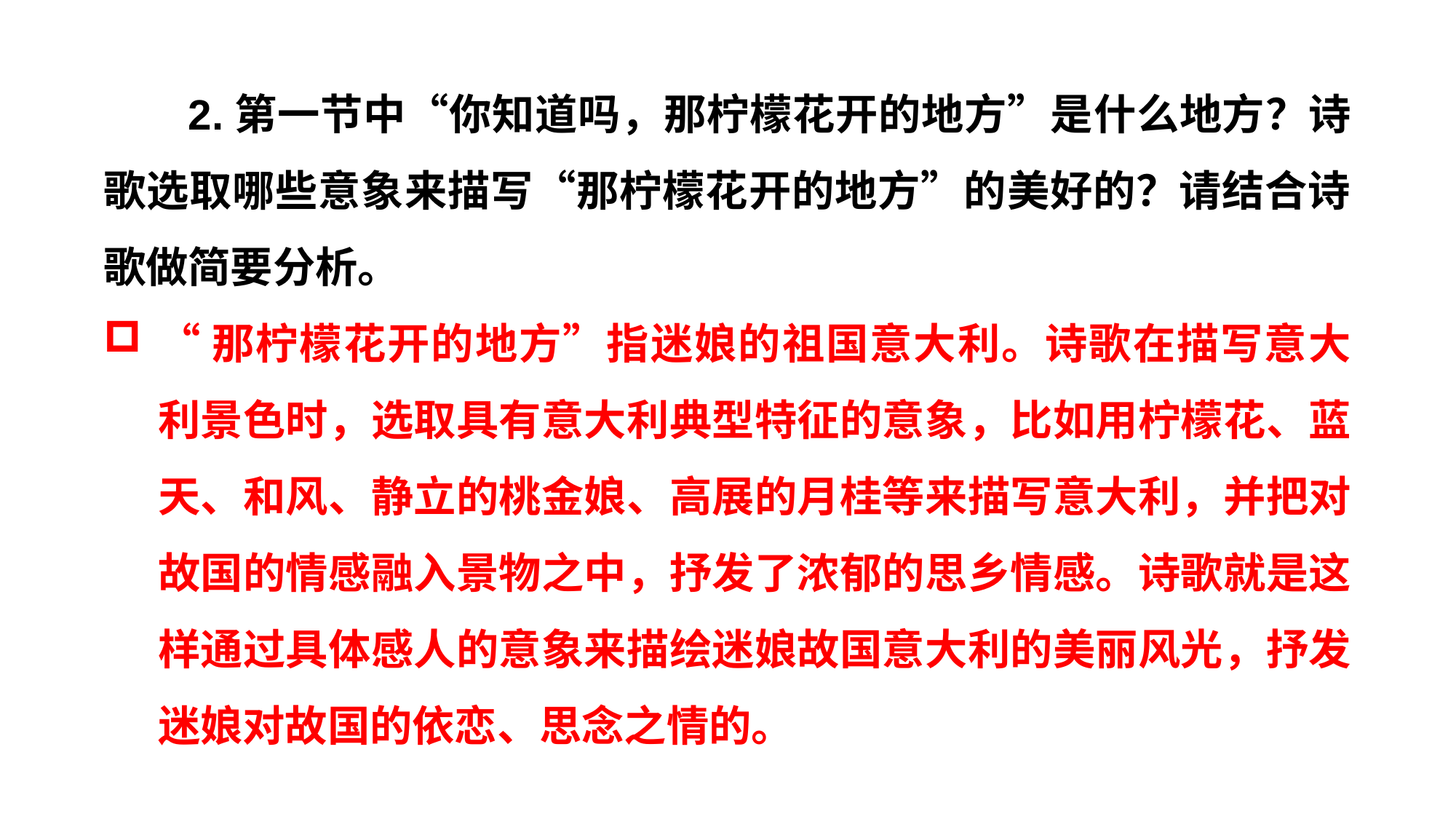

2.第一节中“你知道吗，那柠檬花开的地方”是什么地方？诗歌选取哪些意象来描写“那柠檬花开的地方”的美好的？请结合诗歌做简要分析。
“那柠檬花开的地方”指迷娘的祖国意大利。诗歌在描写意大利景色时，选取具有意大利典型特征的意象，比如用柠檬花、蓝天、和风、静立的桃金娘、高展的月桂等来描写意大利，并把对故国的情感融入景物之中，抒发了浓郁的思乡情感。诗歌就是这样通过具体感人的意象来描绘迷娘故国意大利的美丽风光，抒发迷娘对故国的依恋、思念之情的。